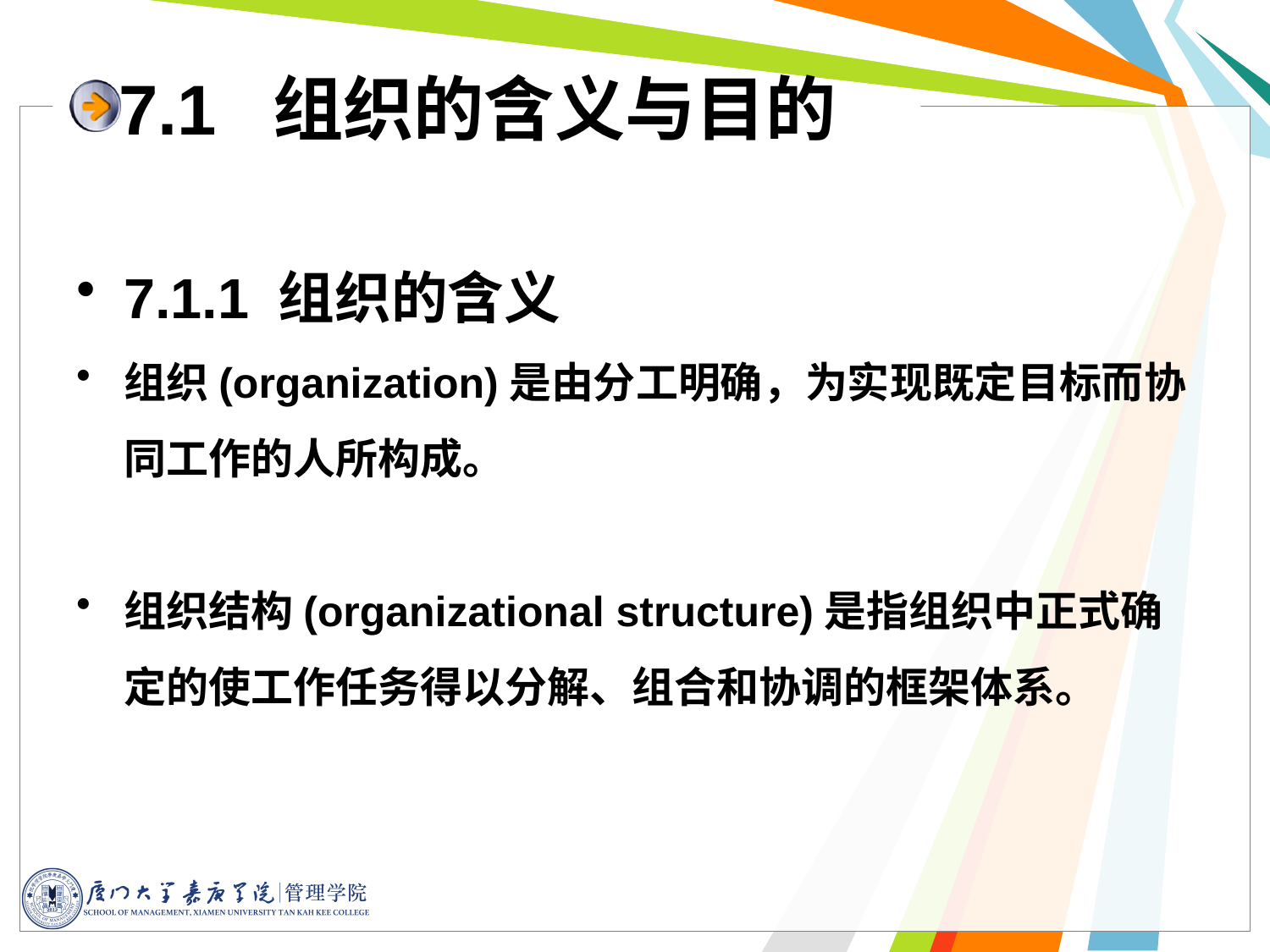

# 7.1  组织的含义与目的
7.1.1 组织的含义
组织(organization)是由分工明确，为实现既定目标而协同工作的人所构成。

组织结构(organizational structure)是指组织中正式确定的使工作任务得以分解、组合和协调的框架体系。